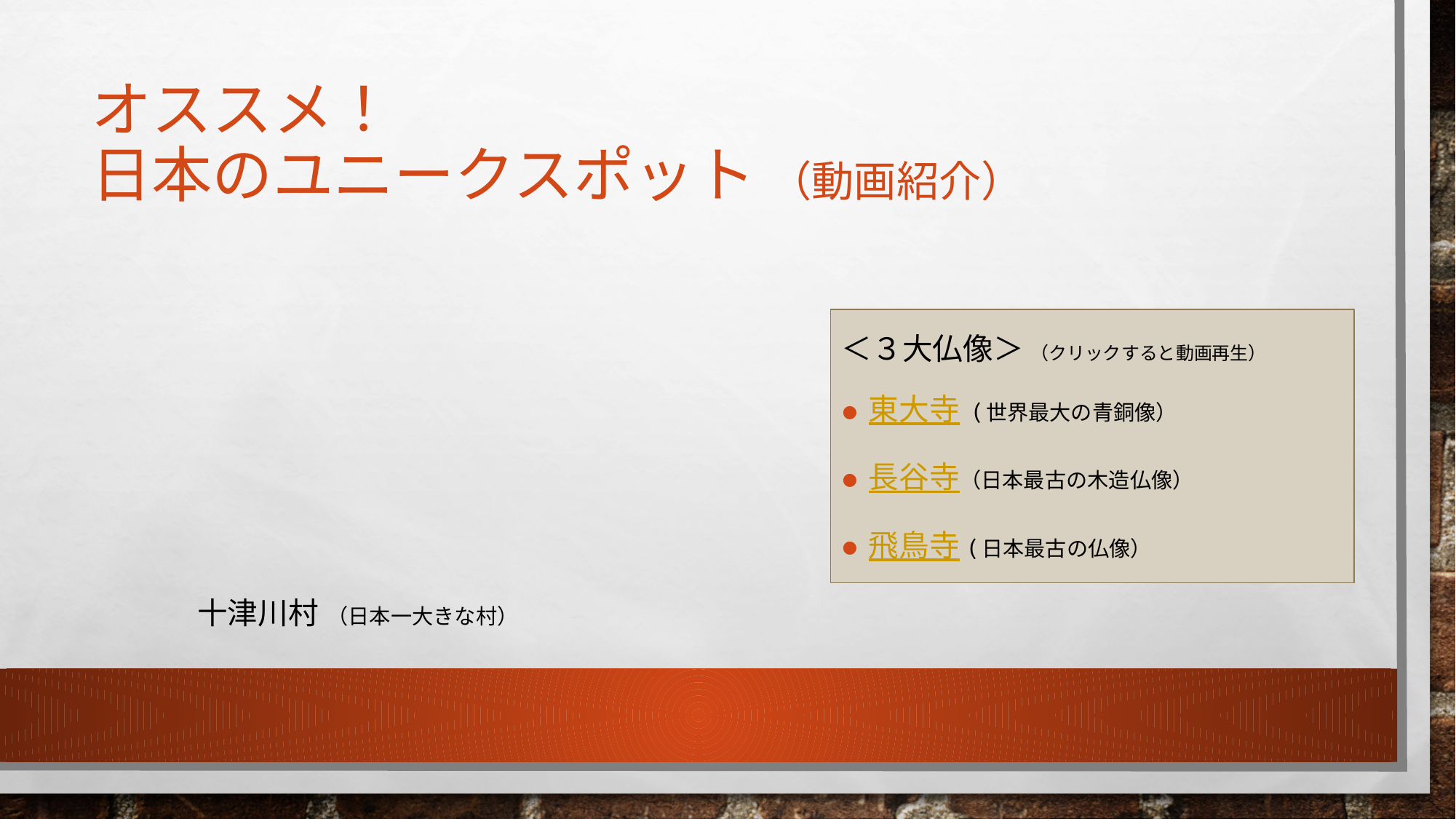

# オススメ！　 日本のユニークスポット （動画紹介）
＜３大仏像＞ （クリックすると動画再生）
東大寺 (世界最大の青銅像）
長谷寺（日本最古の木造仏像）
飛鳥寺 (日本最古の仏像）
十津川村 （日本一大きな村）